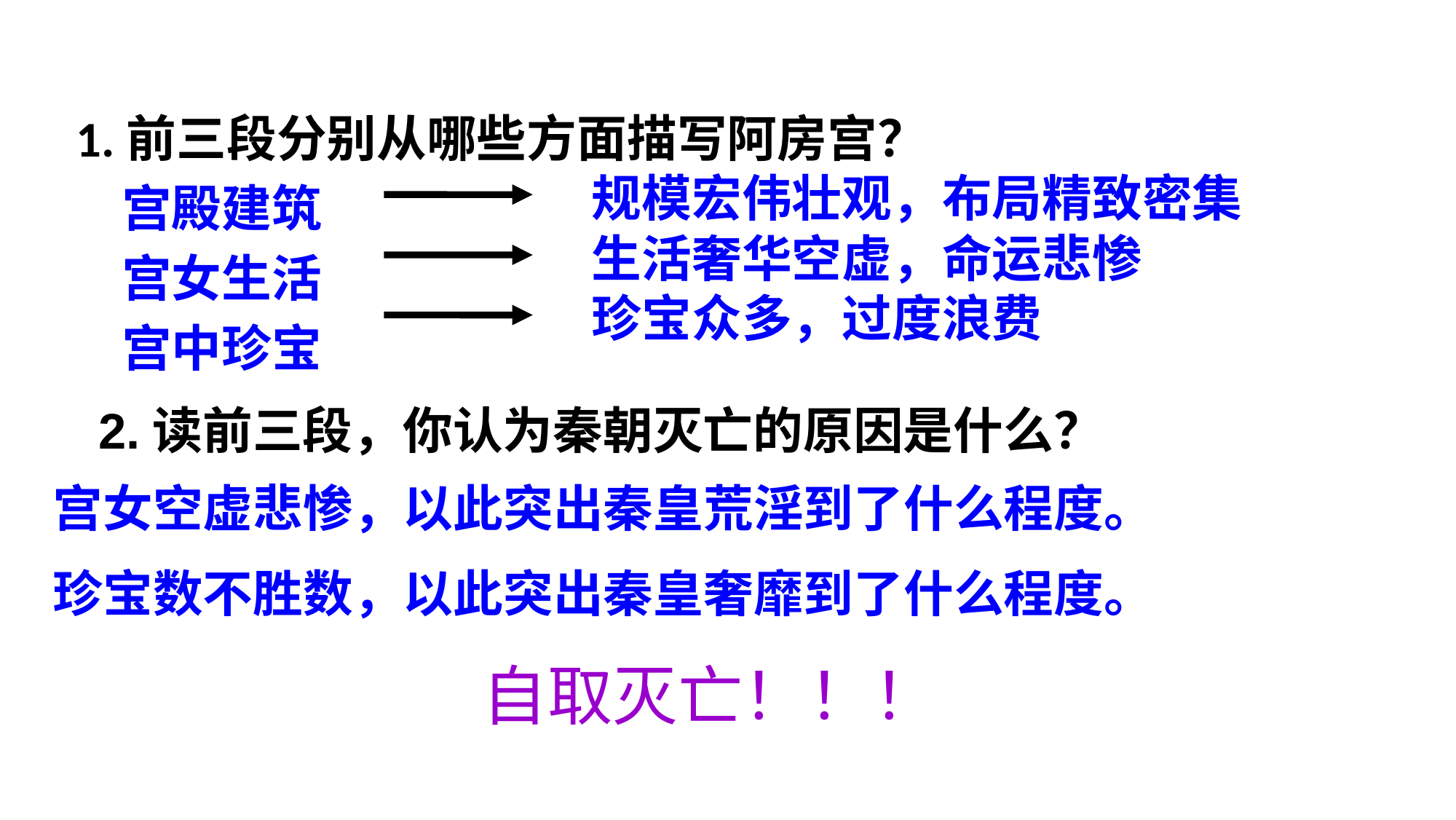

1.前三段分别从哪些方面描写阿房宫？
   宫殿建筑
   宫女生活
   宫中珍宝
规模宏伟壮观，布局精致密集

生活奢华空虚，命运悲惨

珍宝众多，过度浪费

2.读前三段，你认为秦朝灭亡的原因是什么？
宫女空虚悲惨，以此突出秦皇荒淫到了什么程度。
珍宝数不胜数，以此突出秦皇奢靡到了什么程度。
自取灭亡！！！